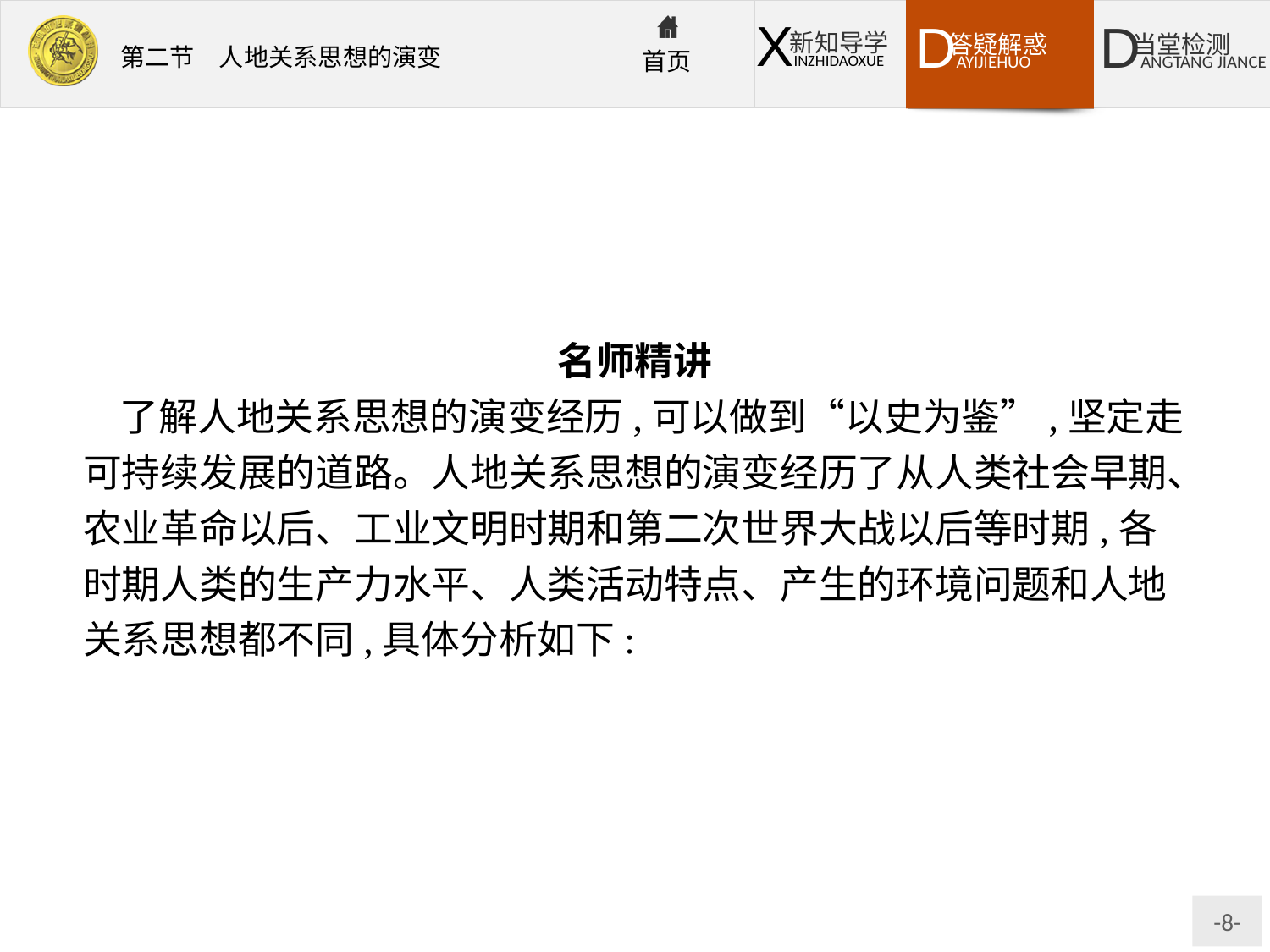

名师精讲
了解人地关系思想的演变经历,可以做到“以史为鉴”,坚定走可持续发展的道路。人地关系思想的演变经历了从人类社会早期、农业革命以后、工业文明时期和第二次世界大战以后等时期,各时期人类的生产力水平、人类活动特点、产生的环境问题和人地关系思想都不同,具体分析如下: